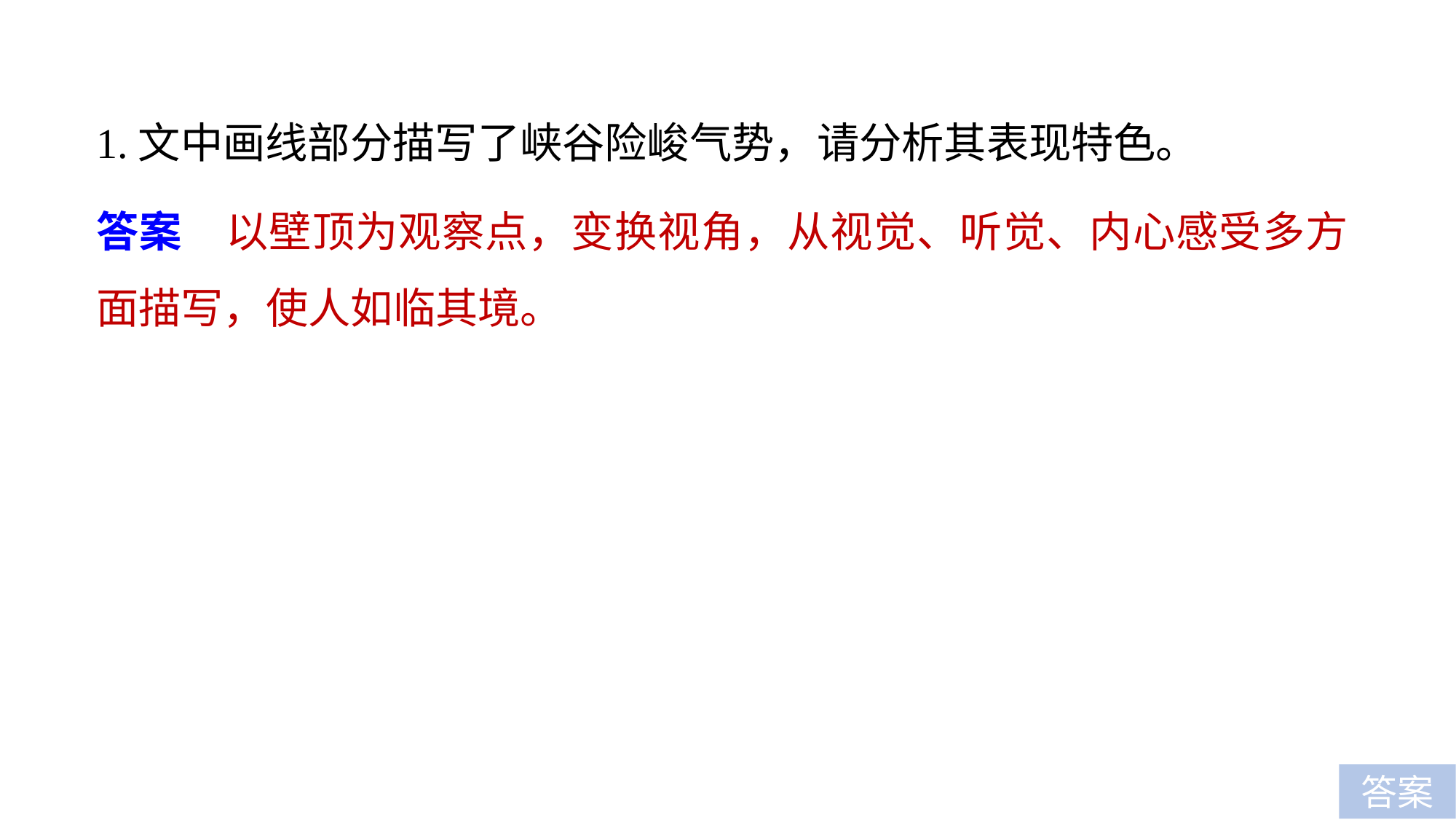

1.文中画线部分描写了峡谷险峻气势，请分析其表现特色。
答案　以壁顶为观察点，变换视角，从视觉、听觉、内心感受多方面描写，使人如临其境。
答案